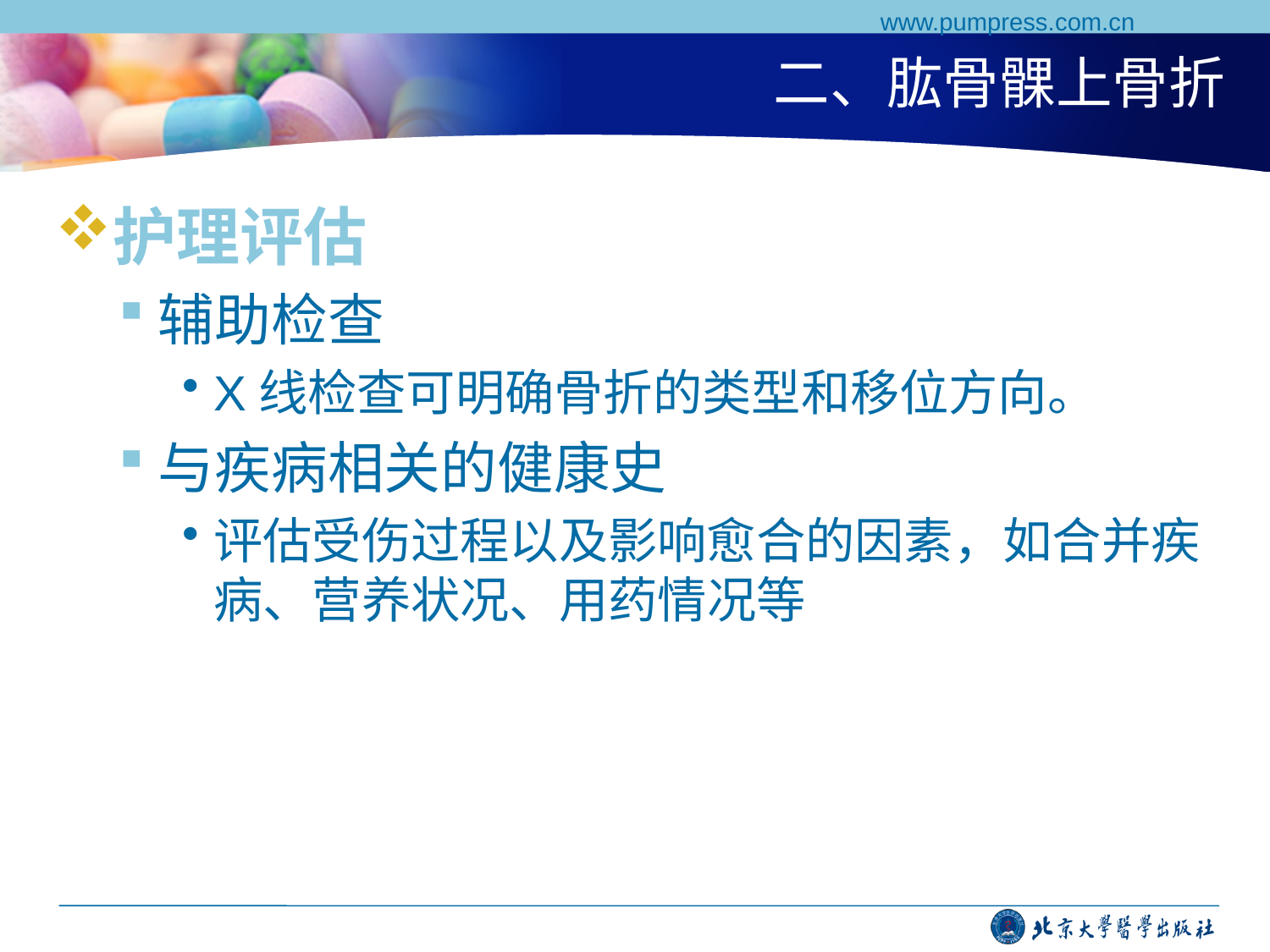

www.pumpress.com.cn
# 二、肱骨髁上骨折
护理评估
辅助检查
X线检查可明确骨折的类型和移位方向。
与疾病相关的健康史
评估受伤过程以及影响愈合的因素，如合并疾病、营养状况、用药情况等